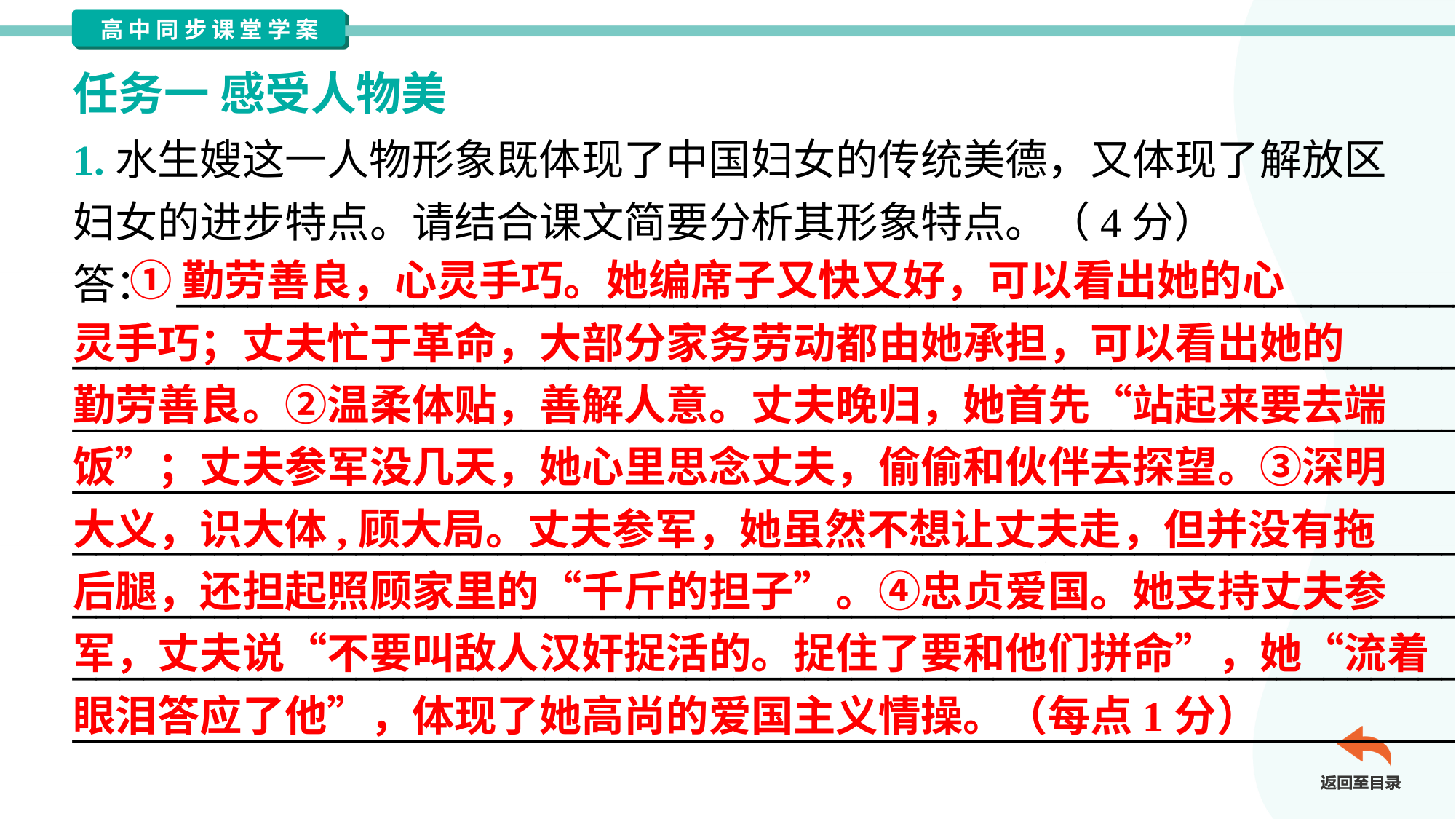

任务一 感受人物美
1.水生嫂这一人物形象既体现了中国妇女的传统美德，又体现了解放区
妇女的进步特点。请结合课文简要分析其形象特点。（4分）
答： ________________________________________________________
_____________________________________________________________
_____________________________________________________________
_____________________________________________________________
_____________________________________________________________
_____________________________________________________________
_____________________________________________________________
_____________________________________________________________
      ①勤劳善良，心灵手巧。她编席子又快又好，可以看出她的心
灵手巧；丈夫忙于革命，大部分家务劳动都由她承担，可以看出她的
勤劳善良。②温柔体贴，善解人意。丈夫晚归，她首先“站起来要去端
饭”；丈夫参军没几天，她心里思念丈夫，偷偷和伙伴去探望。③深明
大义，识大体,顾大局。丈夫参军，她虽然不想让丈夫走，但并没有拖
后腿，还担起照顾家里的“千斤的担子”。④忠贞爱国。她支持丈夫参
军，丈夫说“不要叫敌人汉奸捉活的。捉住了要和他们拼命”，她“流着
眼泪答应了他”，体现了她高尚的爱国主义情操。（每点1分）